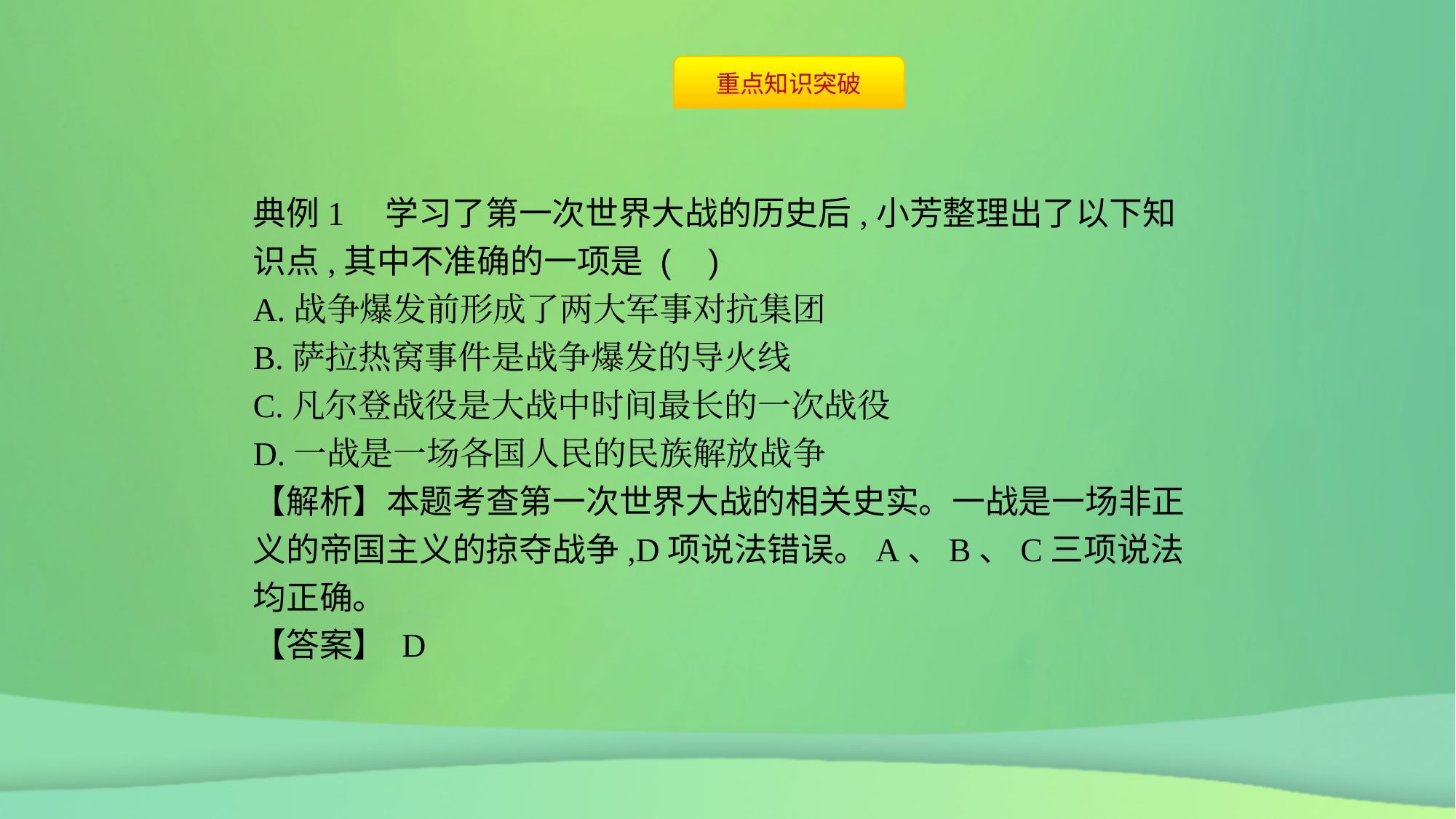

典例1　学习了第一次世界大战的历史后,小芳整理出了以下知识点,其中不准确的一项是 (    )
A.战争爆发前形成了两大军事对抗集团
B.萨拉热窝事件是战争爆发的导火线
C.凡尔登战役是大战中时间最长的一次战役
D.一战是一场各国人民的民族解放战争
【解析】本题考查第一次世界大战的相关史实。一战是一场非正义的帝国主义的掠夺战争,D项说法错误。A、B、C三项说法均正确。
【答案】 D